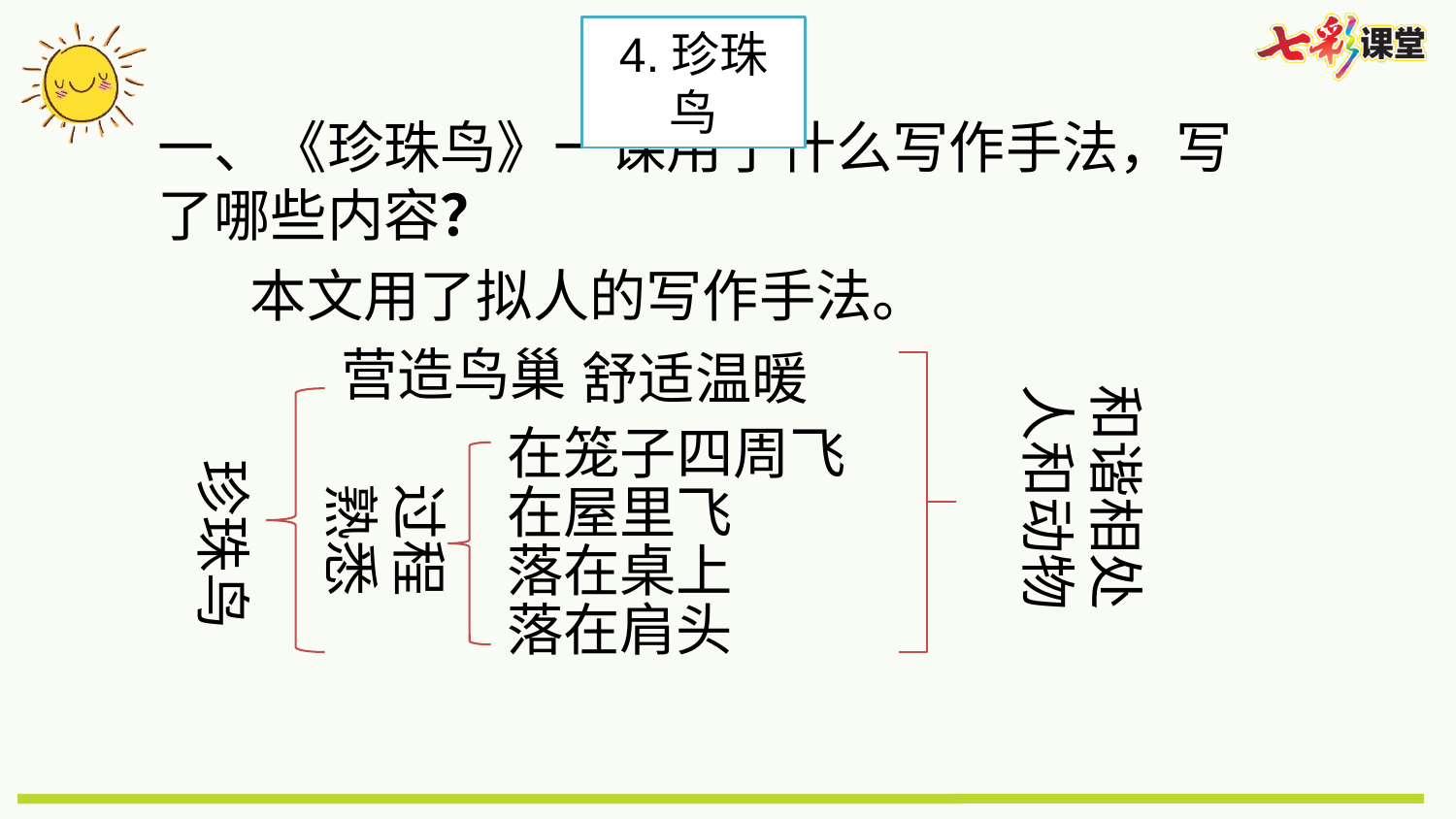

4.珍珠鸟
一、《珍珠鸟》一课用了什么写作手法，写了哪些内容？
本文用了拟人的写作手法。
营造鸟巢
舒适温暖

和谐相处
人和动物

在笼子四周飞

珍珠鸟
在屋里飞
过程
熟悉
落在桌上
落在肩头